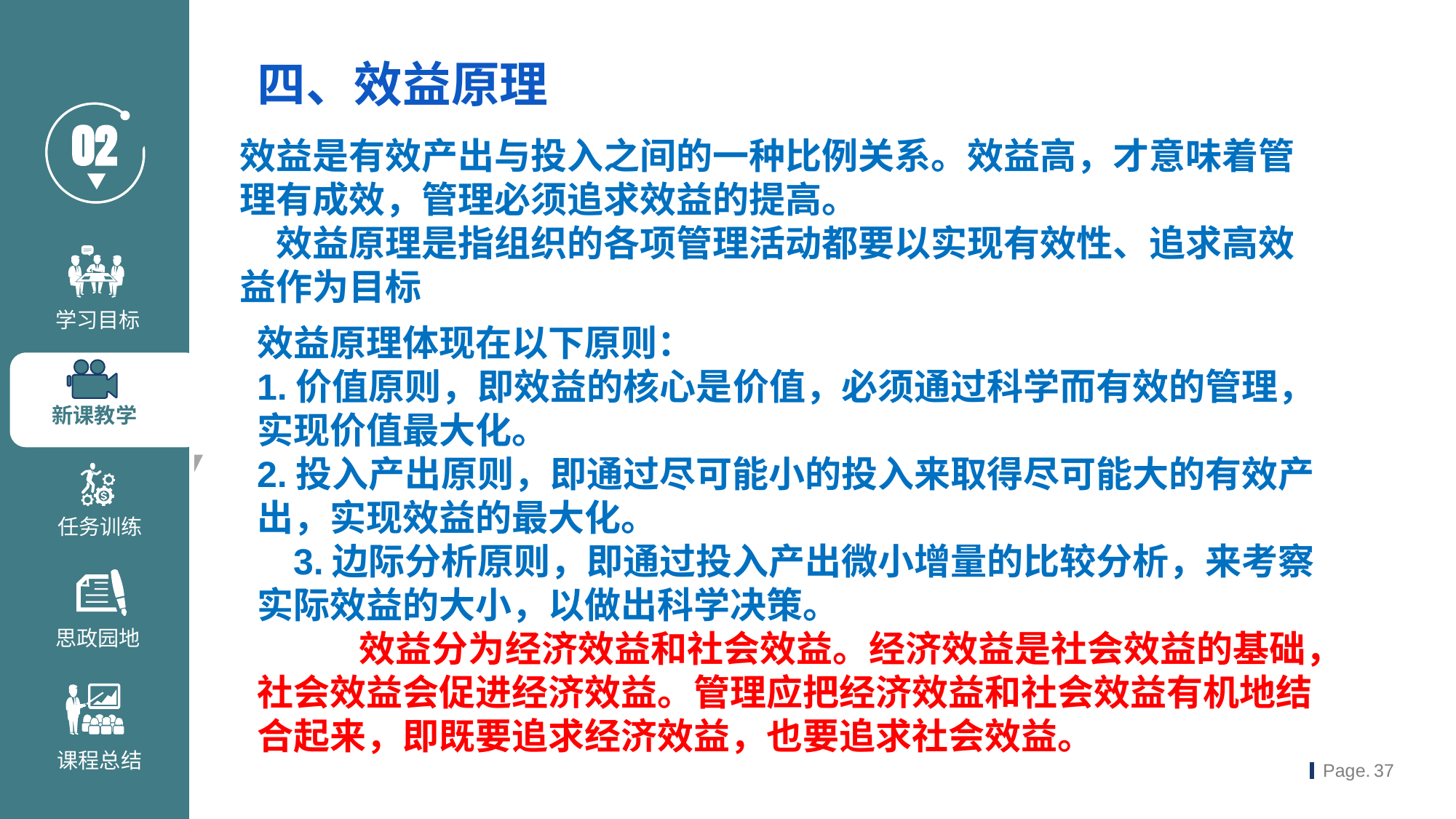

四、效益原理
效益是有效产出与投入之间的一种比例关系。效益高，才意味着管理有成效，管理必须追求效益的提高。效益原理是指组织的各项管理活动都要以实现有效性、追求高效益作为目标
效益原理体现在以下原则：1.价值原则，即效益的核心是价值，必须通过科学而有效的管理，实现价值最大化。2.投入产出原则，即通过尽可能小的投入来取得尽可能大的有效产出，实现效益的最大化。3.边际分析原则，即通过投入产出微小增量的比较分析，来考察实际效益的大小，以做出科学决策。
       效益分为经济效益和社会效益。经济效益是社会效益的基础，社会效益会促进经济效益。管理应把经济效益和社会效益有机地结合起来，即既要追求经济效益，也要追求社会效益。